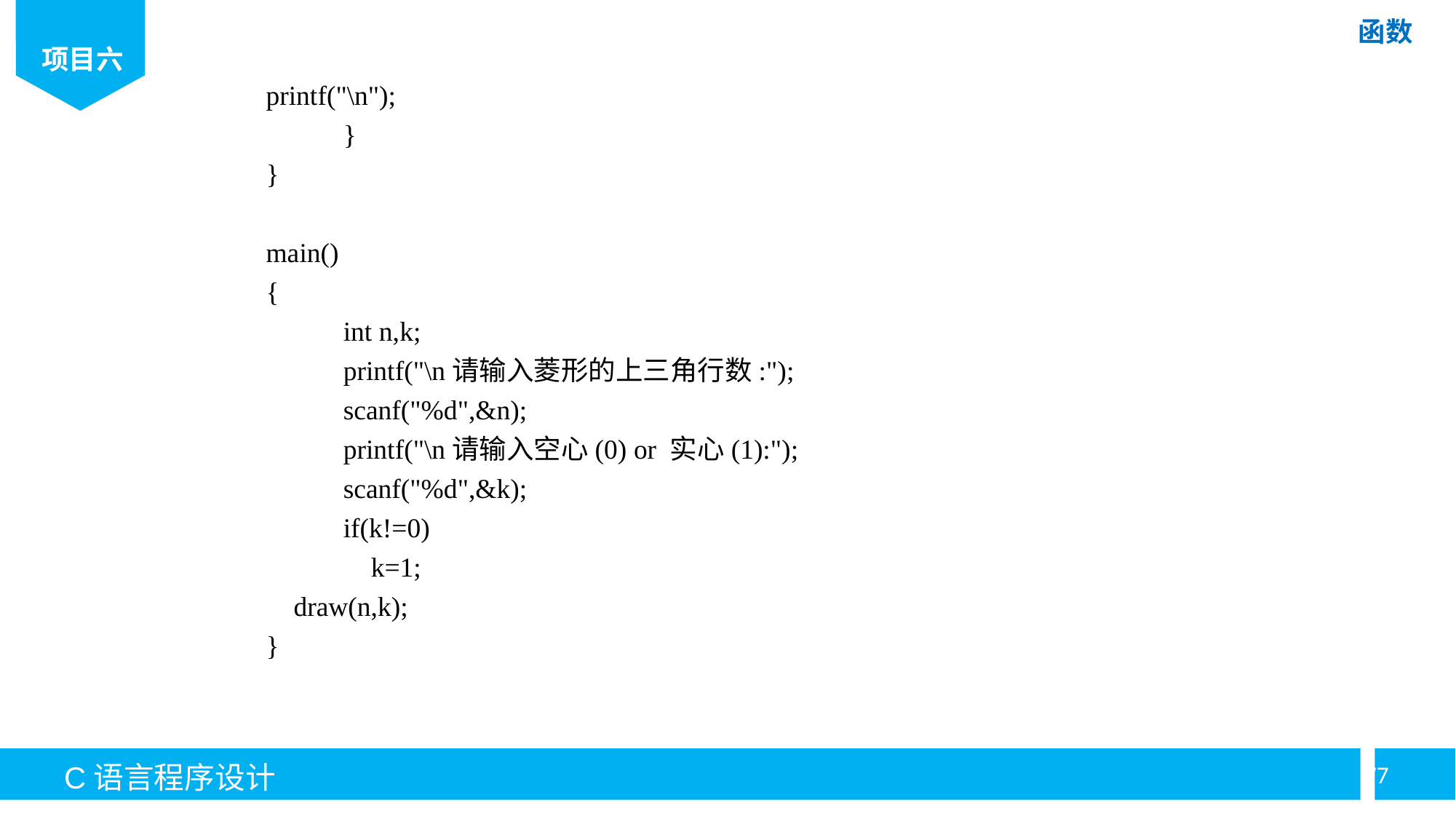

printf("\n");
	}
}

main()
{
	int n,k;
	printf("\n请输入菱形的上三角行数:");
	scanf("%d",&n);
	printf("\n请输入空心(0) or 实心(1):");
	scanf("%d",&k);
	if(k!=0)
	    k=1;
    draw(n,k);
}